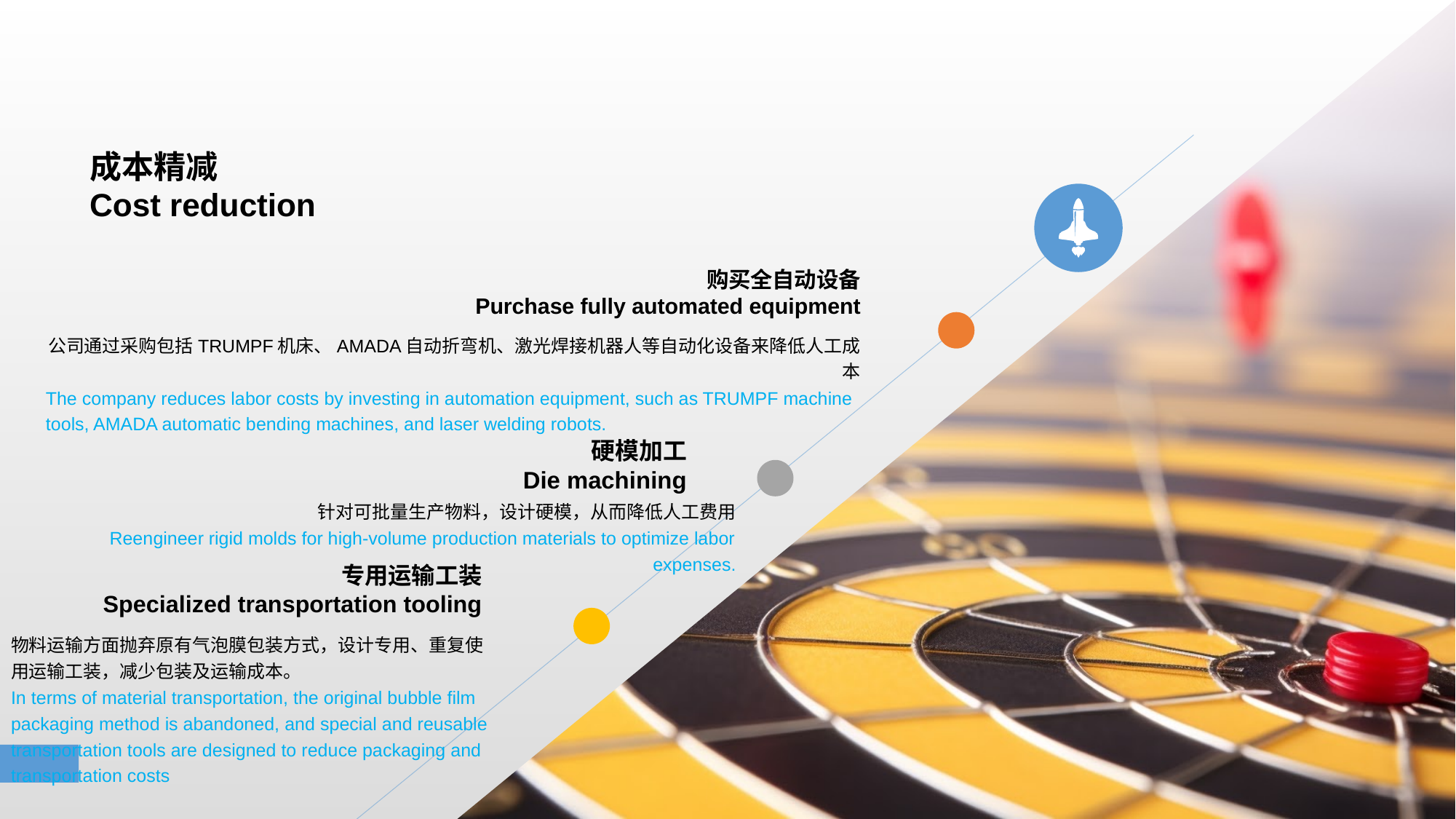

购买全自动设备
Purchase fully automated equipment
公司通过采购包括TRUMPF机床、AMADA自动折弯机、激光焊接机器人等自动化设备来降低人工成本
The company reduces labor costs by investing in automation equipment, such as TRUMPF machine tools, AMADA automatic bending machines, and laser welding robots.
成本精减
Cost reduction

硬模加工
Die machining
针对可批量生产物料，设计硬模，从而降低人工费用
Reengineer rigid molds for high-volume production materials to optimize labor expenses.

专用运输工装
Specialized transportation tooling
物料运输方面抛弃原有气泡膜包装方式，设计专用、重复使用运输工装，减少包装及运输成本。
In terms of material transportation, the original bubble film packaging method is abandoned, and special and reusable transportation tools are designed to reduce packaging and transportation costs